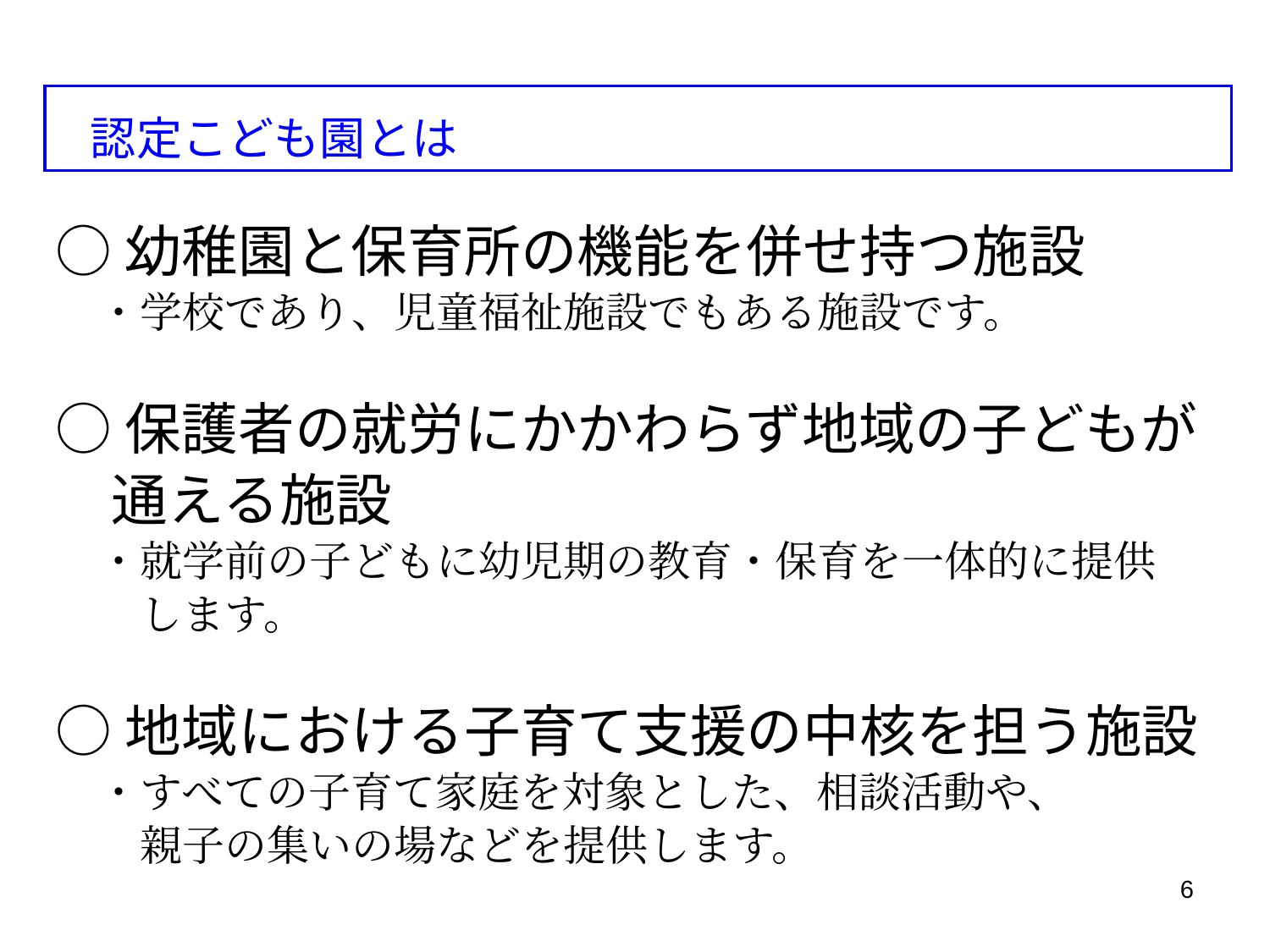

認定こども園とは
○幼稚園と保育所の機能を併せ持つ施設
　・学校であり、児童福祉施設でもある施設です。

○保護者の就労にかかわらず地域の子どもが
　通える施設
　・就学前の子どもに幼児期の教育・保育を一体的に提供
　　します。

○地域における子育て支援の中核を担う施設
　・すべての子育て家庭を対象とした、相談活動や、
　　親子の集いの場などを提供します。
6